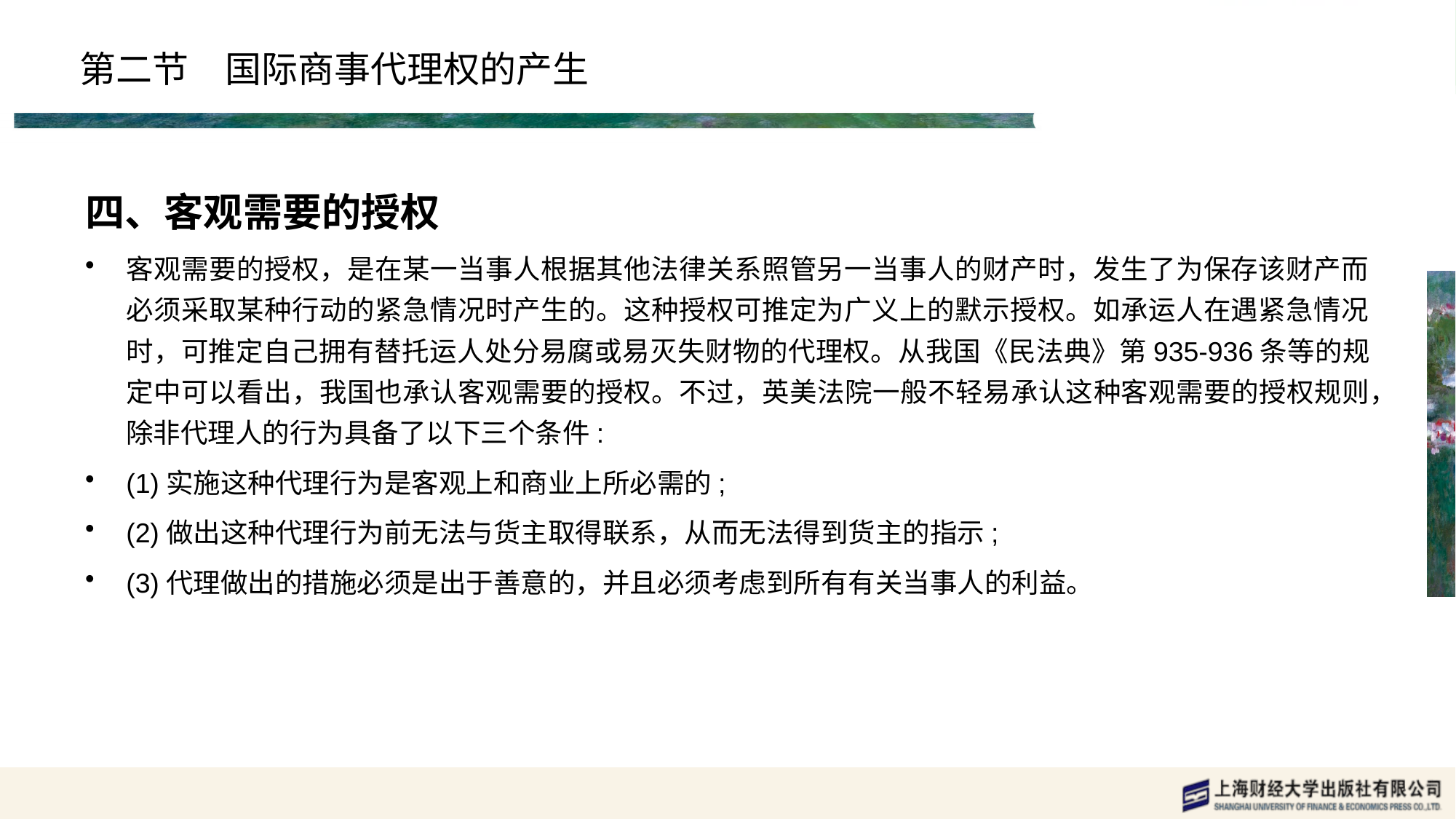

# 第二节　国际商事代理权的产生
四、客观需要的授权
客观需要的授权，是在某一当事人根据其他法律关系照管另一当事人的财产时，发生了为保存该财产而必须采取某种行动的紧急情况时产生的。这种授权可推定为广义上的默示授权。如承运人在遇紧急情况时，可推定自己拥有替托运人处分易腐或易灭失财物的代理权。从我国《民法典》第935-936条等的规定中可以看出，我国也承认客观需要的授权。不过，英美法院一般不轻易承认这种客观需要的授权规则，除非代理人的行为具备了以下三个条件:
(1)实施这种代理行为是客观上和商业上所必需的;
(2)做出这种代理行为前无法与货主取得联系，从而无法得到货主的指示;
(3)代理做出的措施必须是出于善意的，并且必须考虑到所有有关当事人的利益。